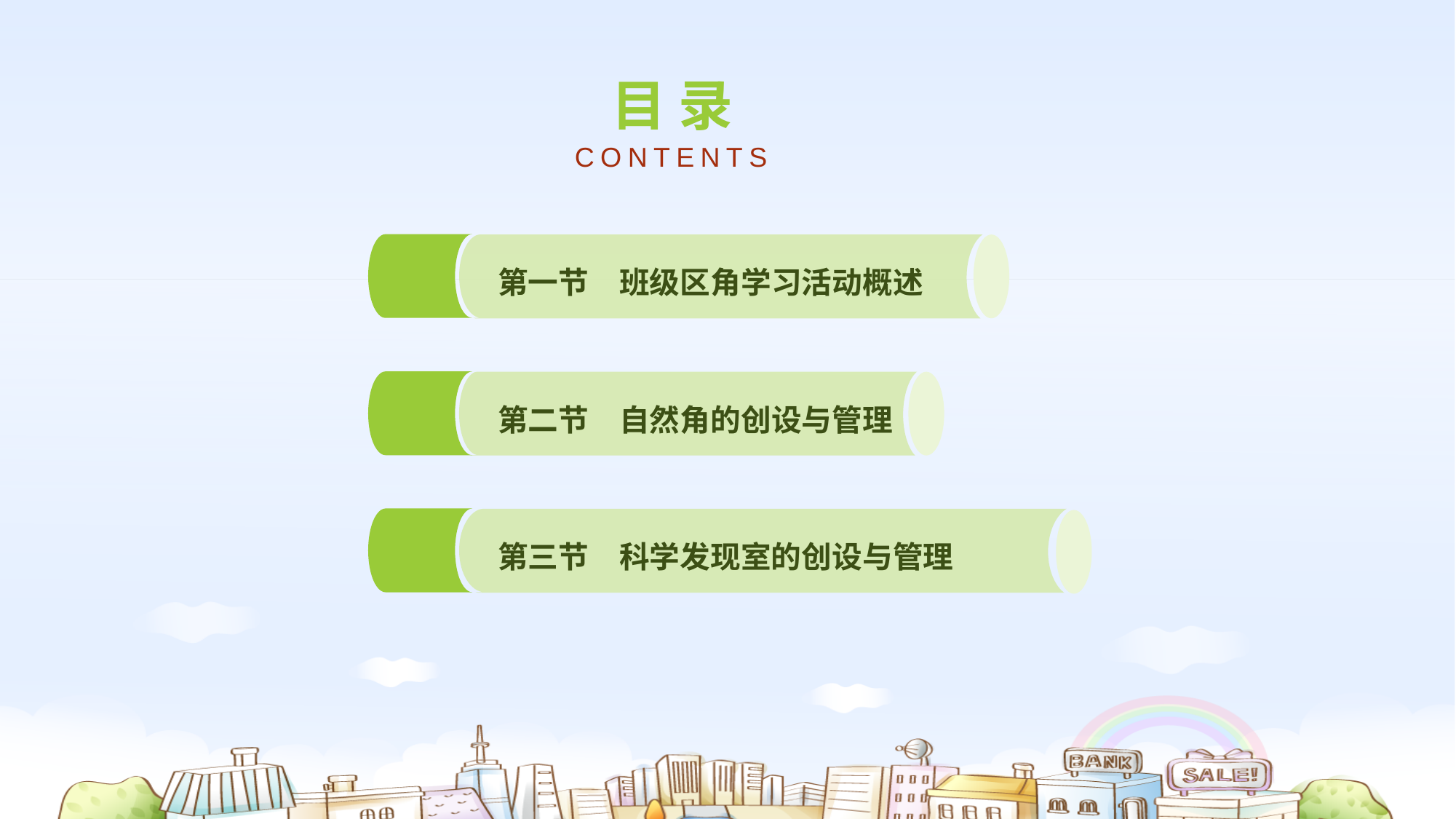

目 录
CONTENTS

第一节　班级区角学习活动概述

第二节　自然角的创设与管理

第三节　科学发现室的创设与管理